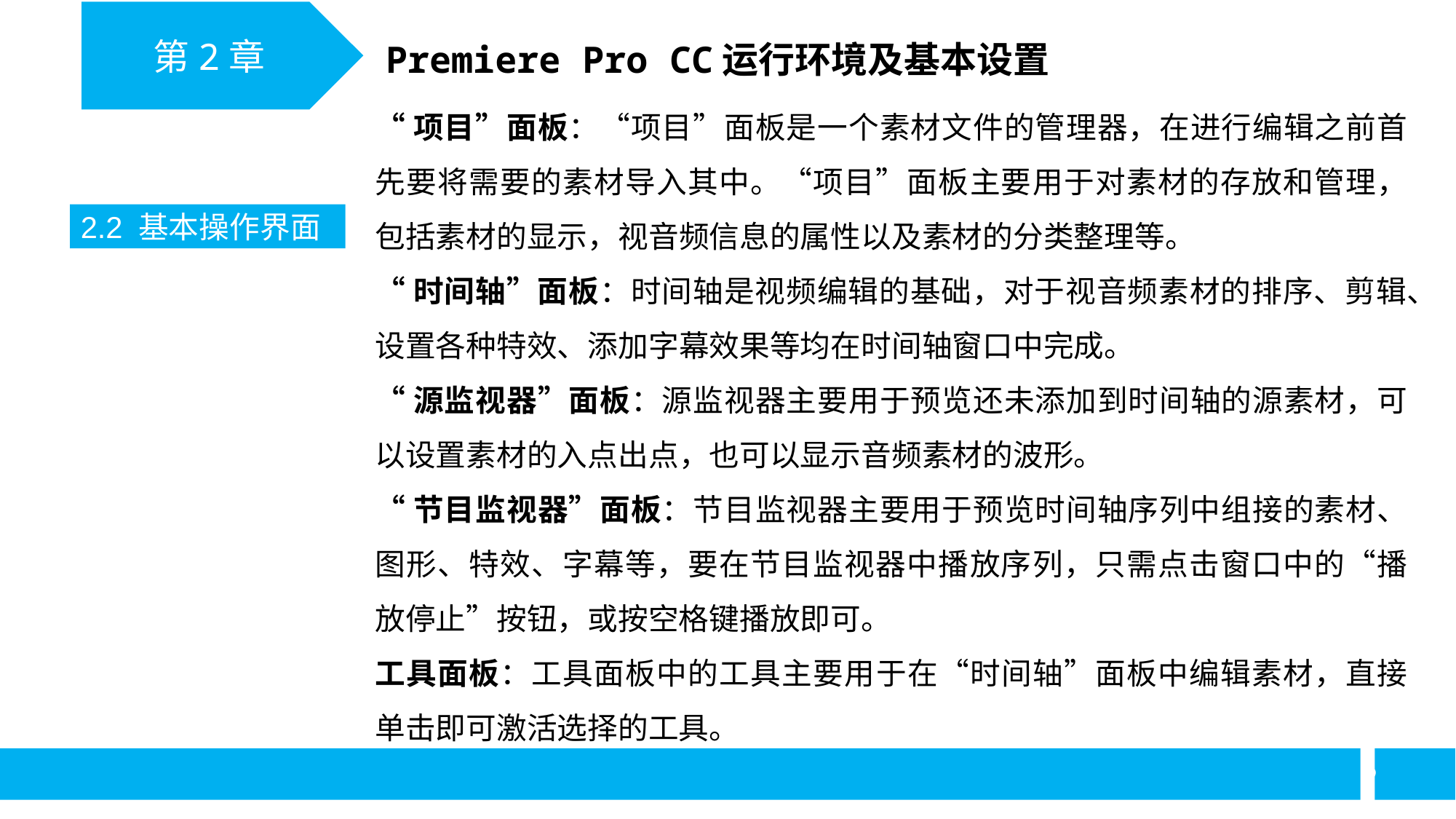

第2章
Premiere Pro CC运行环境及基本设置
“项目”面板：“项目”面板是一个素材文件的管理器，在进行编辑之前首先要将需要的素材导入其中。“项目”面板主要用于对素材的存放和管理，包括素材的显示，视音频信息的属性以及素材的分类整理等。
“时间轴”面板：时间轴是视频编辑的基础，对于视音频素材的排序、剪辑、设置各种特效、添加字幕效果等均在时间轴窗口中完成。
“源监视器”面板：源监视器主要用于预览还未添加到时间轴的源素材，可以设置素材的入点出点，也可以显示音频素材的波形。
“节目监视器”面板：节目监视器主要用于预览时间轴序列中组接的素材、图形、特效、字幕等，要在节目监视器中播放序列，只需点击窗口中的“播放停止”按钮，或按空格键播放即可。
工具面板：工具面板中的工具主要用于在“时间轴”面板中编辑素材，直接单击即可激活选择的工具。
2.2 基本操作界面